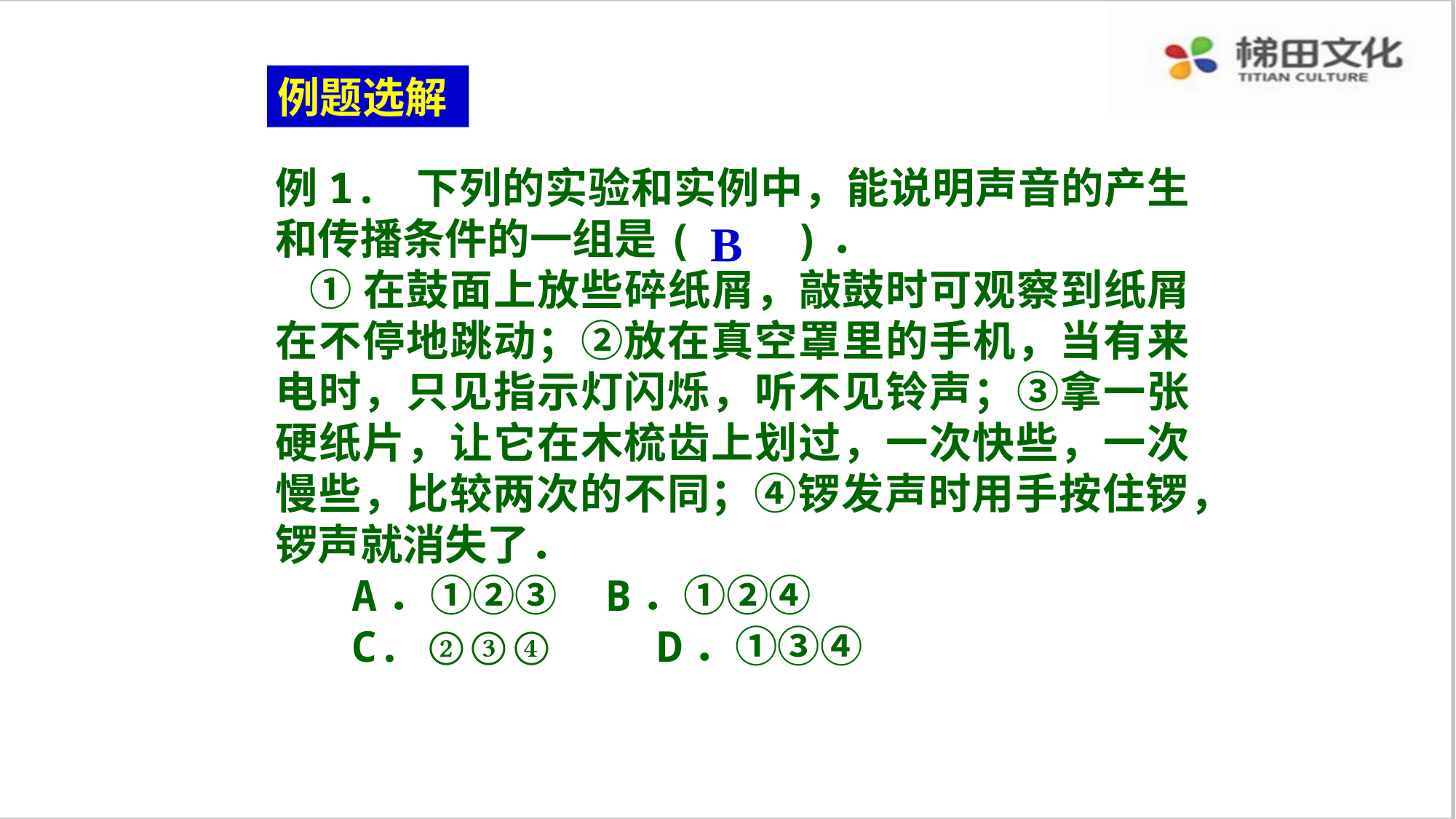

例题选解
例1. 下列的实验和实例中，能说明声音的产生和传播条件的一组是(    )．
   ①在鼓面上放些碎纸屑，敲鼓时可观察到纸屑在不停地跳动；②放在真空罩里的手机，当有来电时，只见指示灯闪烁，听不见铃声；③拿一张硬纸片，让它在木梳齿上划过，一次快些，一次慢些，比较两次的不同；④锣发声时用手按住锣，锣声就消失了．
   A．①②③    B．①②④
   C. ②③④    D．①③④

B